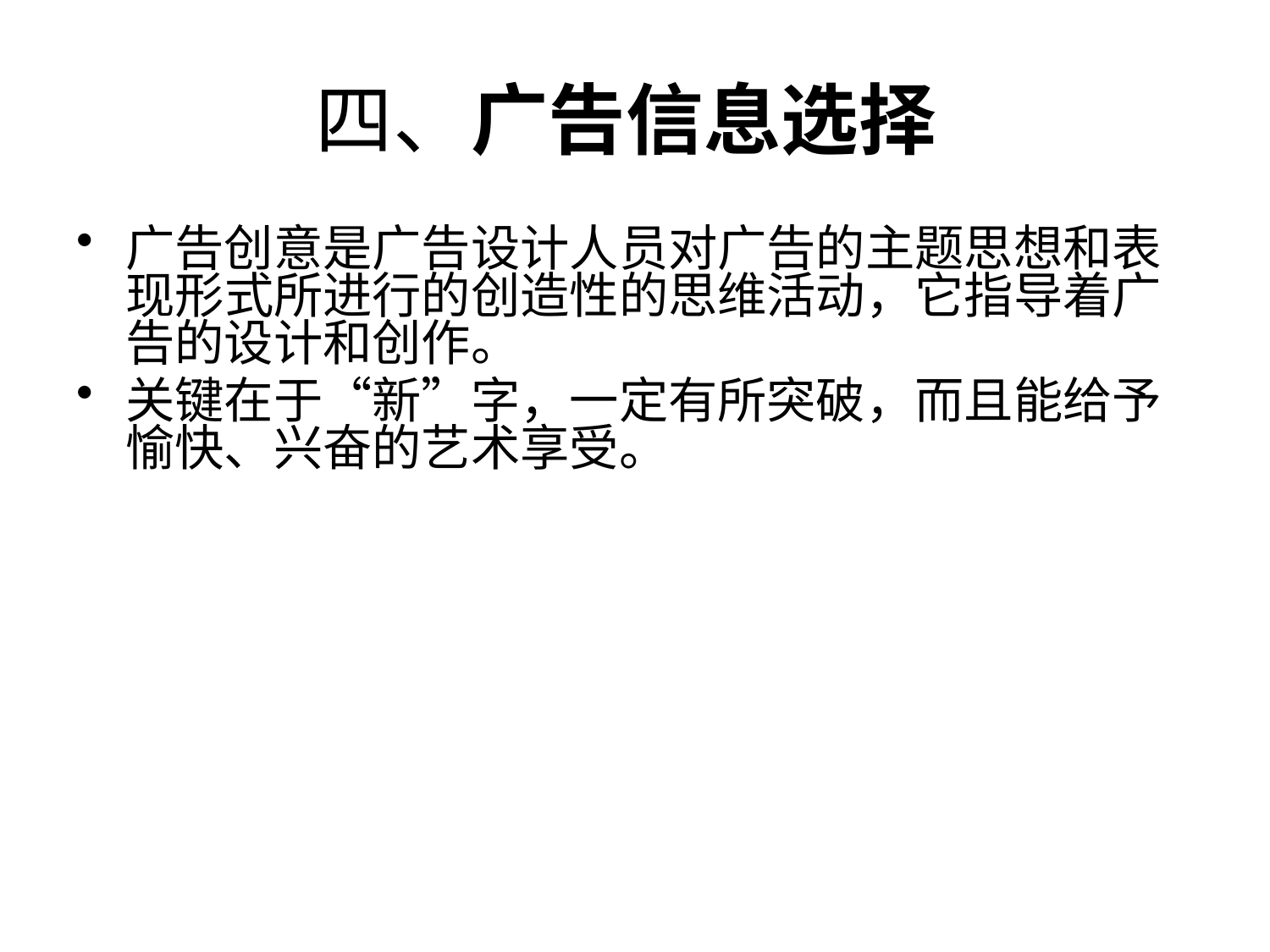

# 四、广告信息选择
广告创意是广告设计人员对广告的主题思想和表现形式所进行的创造性的思维活动，它指导着广告的设计和创作。
关键在于“新”字，一定有所突破，而且能给予愉快、兴奋的艺术享受。